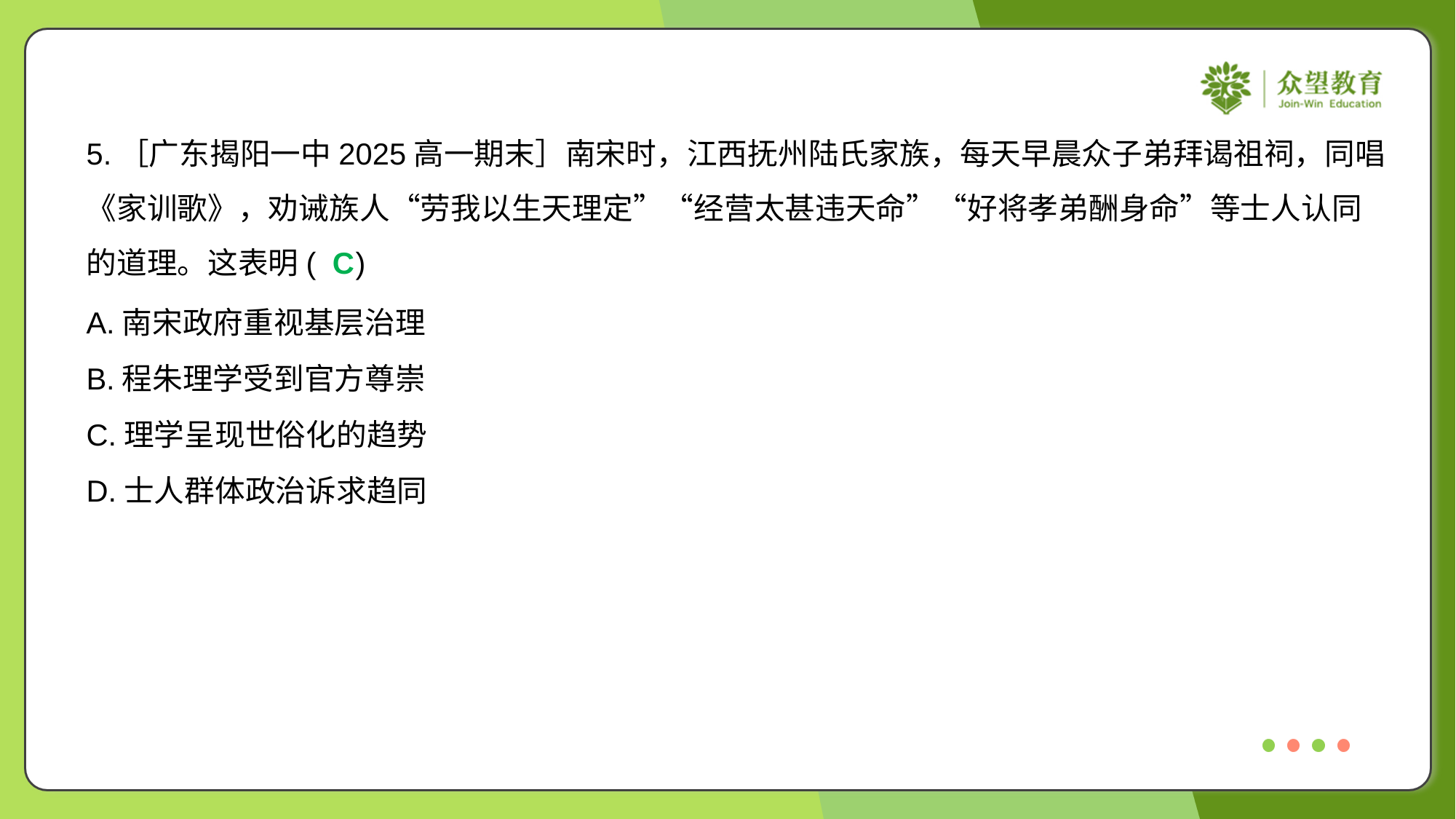

5.［广东揭阳一中2025高一期末］南宋时，江西抚州陆氏家族，每天早晨众子弟拜谒祖祠，同唱
《家训歌》，劝诫族人“劳我以生天理定”“经营太甚违天命”“好将孝弟酬身命”等士人认同
的道理。这表明(     )
C
A.南宋政府重视基层治理
B.程朱理学受到官方尊崇
C.理学呈现世俗化的趋势
D.士人群体政治诉求趋同